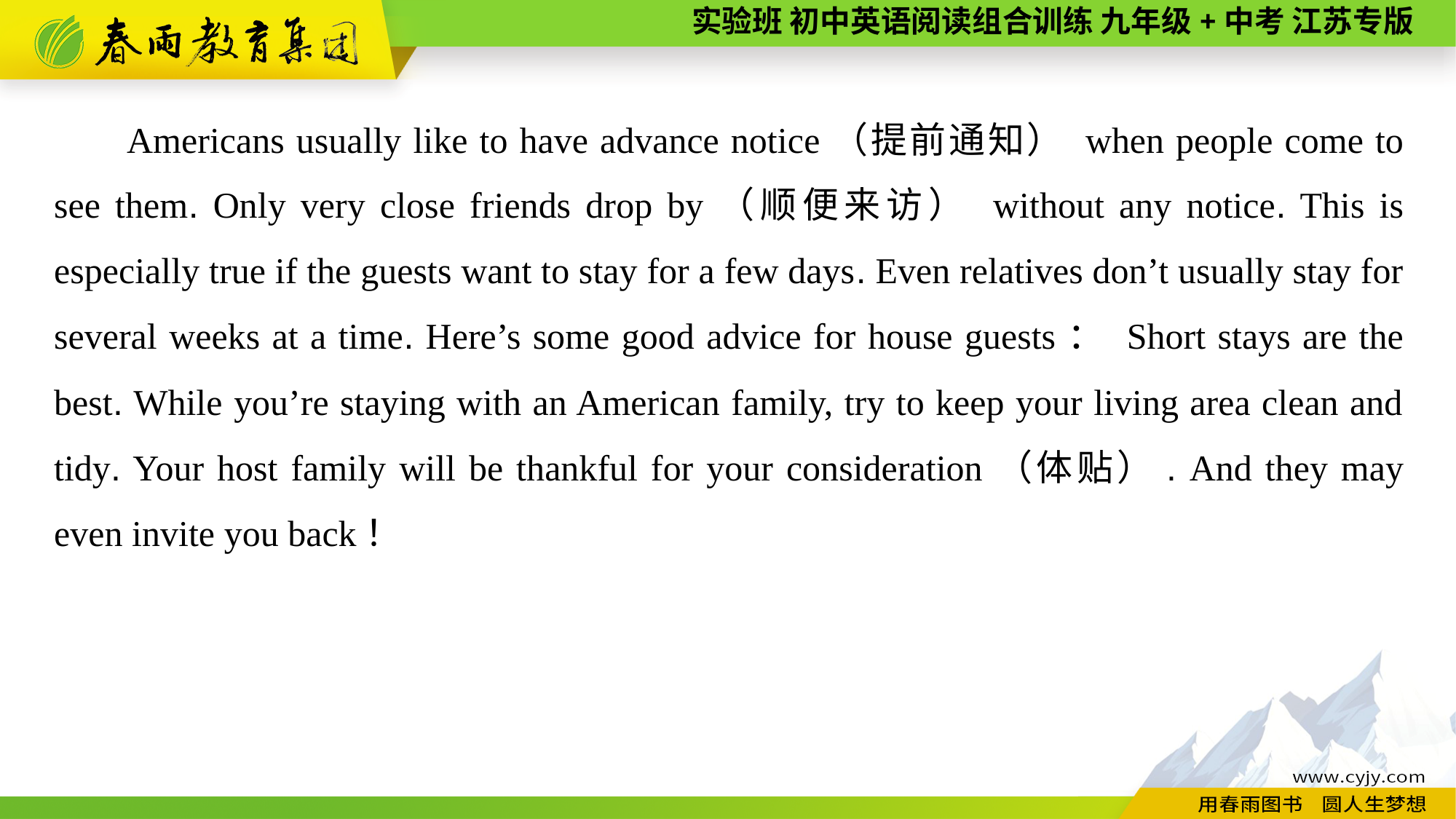

Americans usually like to have advance notice（提前通知） when people come to see them. Only very close friends drop by（顺便来访） without any notice. This is especially true if the guests want to stay for a few days. Even relatives don’t usually stay for several weeks at a time. Here’s some good advice for house guests： Short stays are the best. While you’re staying with an American family, try to keep your living area clean and tidy. Your host family will be thankful for your consideration（体贴）. And they may even invite you back！